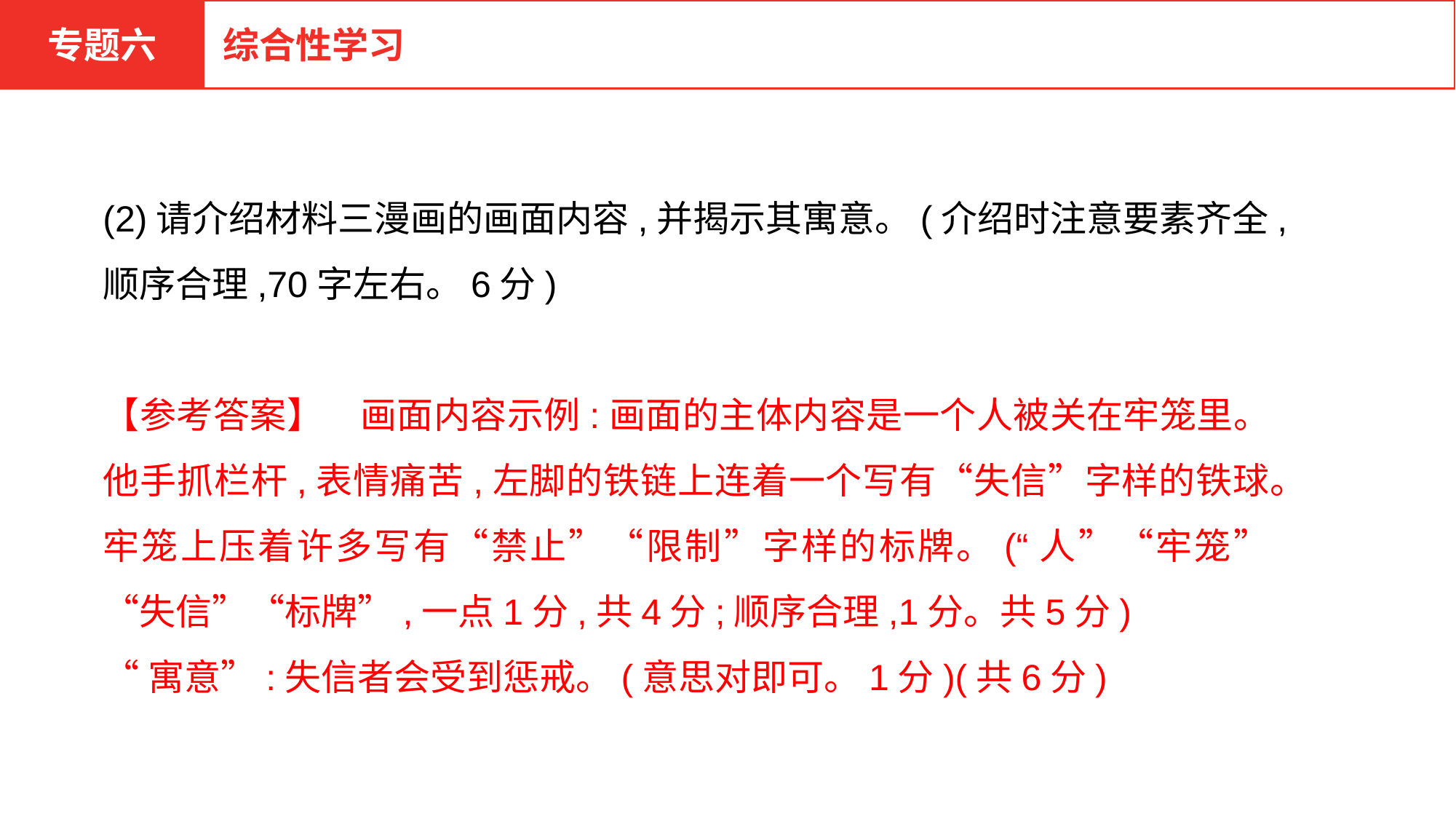

专题六
综合性学习
(2)请介绍材料三漫画的画面内容,并揭示其寓意。(介绍时注意要素齐全,顺序合理,70字左右。6分)

【参考答案】　画面内容示例:画面的主体内容是一个人被关在牢笼里。他手抓栏杆,表情痛苦,左脚的铁链上连着一个写有“失信”字样的铁球。牢笼上压着许多写有“禁止”“限制”字样的标牌。(“人”“牢笼”“失信”“标牌”,一点1分,共4分;顺序合理,1分。共5分)
“寓意”:失信者会受到惩戒。(意思对即可。1分)(共6分)